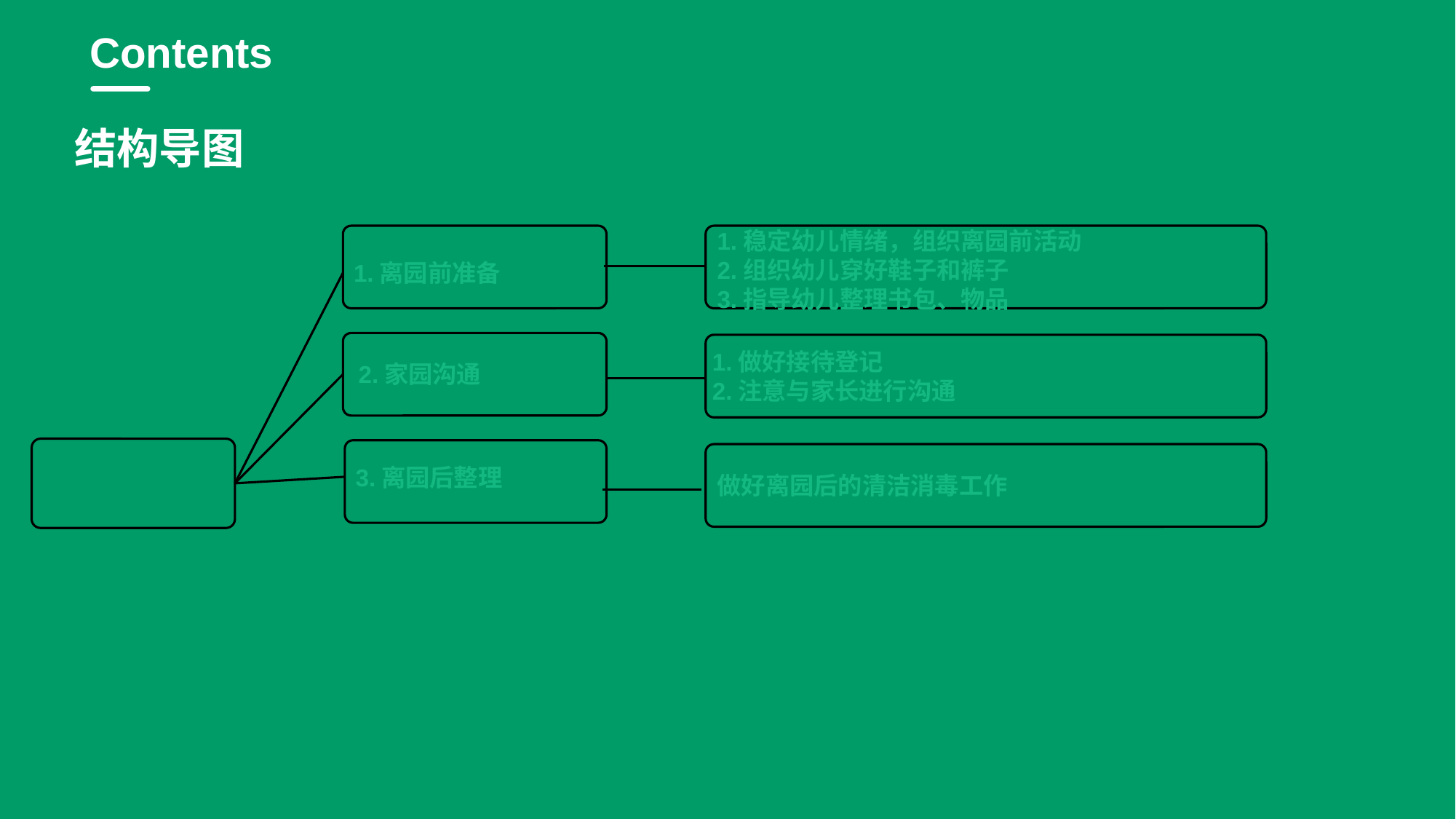

行业PPT模板http://www.1ppt.com/hangye/

Contents

结构导图
1.稳定幼儿情绪，组织离园前活动
2.组织幼儿穿好鞋子和裤子
3.指导幼儿整理书包、物品

1.离园前准备

1.做好接待登记
2.注意与家长进行沟通
2.家园沟通

离园

3.离园后整理
做好离园后的清洁消毒工作